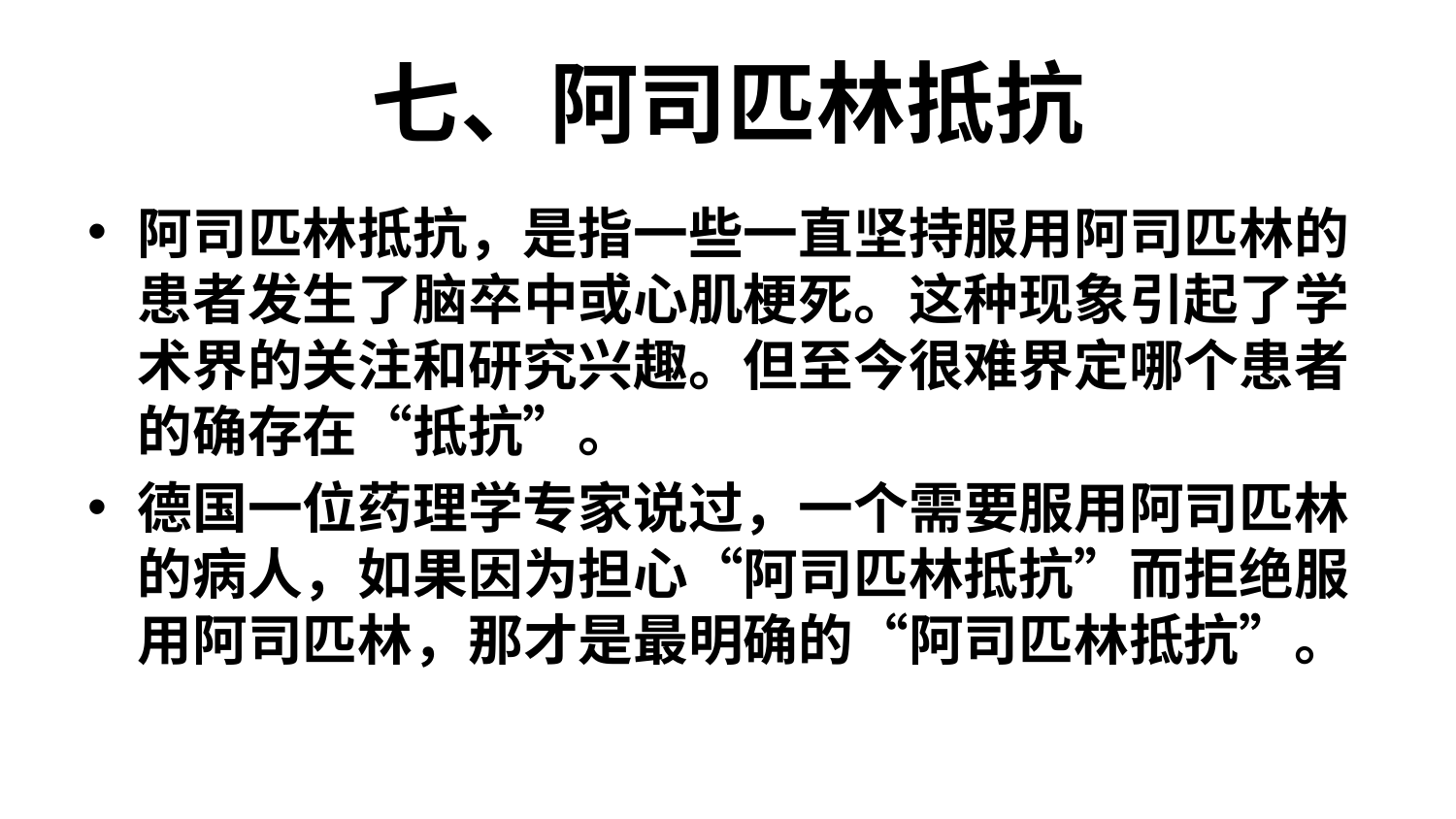

# 七、阿司匹林抵抗
阿司匹林抵抗，是指一些一直坚持服用阿司匹林的患者发生了脑卒中或心肌梗死。这种现象引起了学术界的关注和研究兴趣。但至今很难界定哪个患者的确存在“抵抗”。
德国一位药理学专家说过，一个需要服用阿司匹林的病人，如果因为担心“阿司匹林抵抗”而拒绝服用阿司匹林，那才是最明确的“阿司匹林抵抗”。